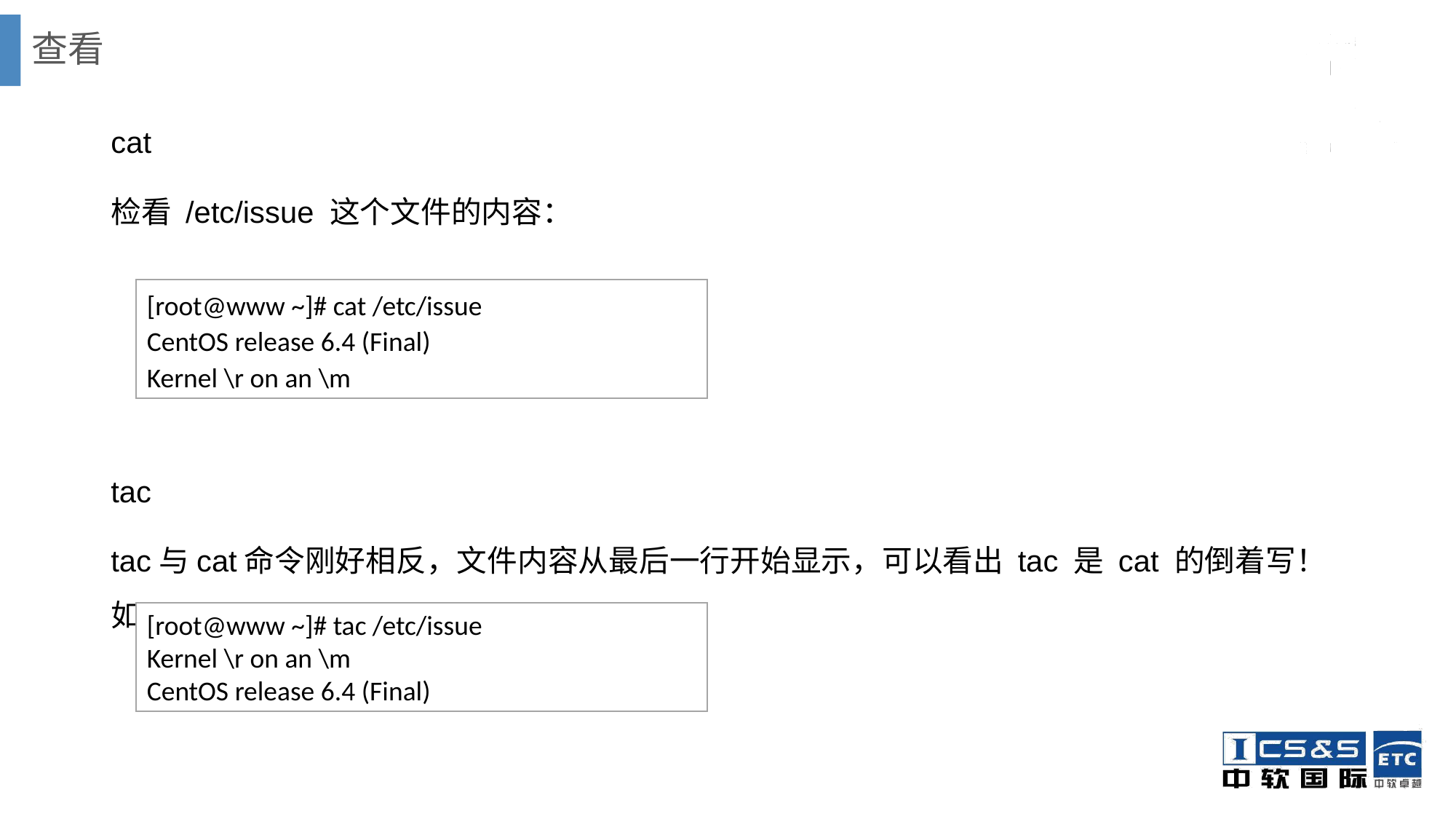

# 查看
cat
检看 /etc/issue 这个文件的内容：

tac
tac与cat命令刚好相反，文件内容从最后一行开始显示，可以看出 tac 是 cat 的倒着写！如：

[root@www ~]# cat /etc/issue
CentOS release 6.4 (Final)
Kernel \r on an \m
[root@www ~]# tac /etc/issue
Kernel \r on an \m
CentOS release 6.4 (Final)